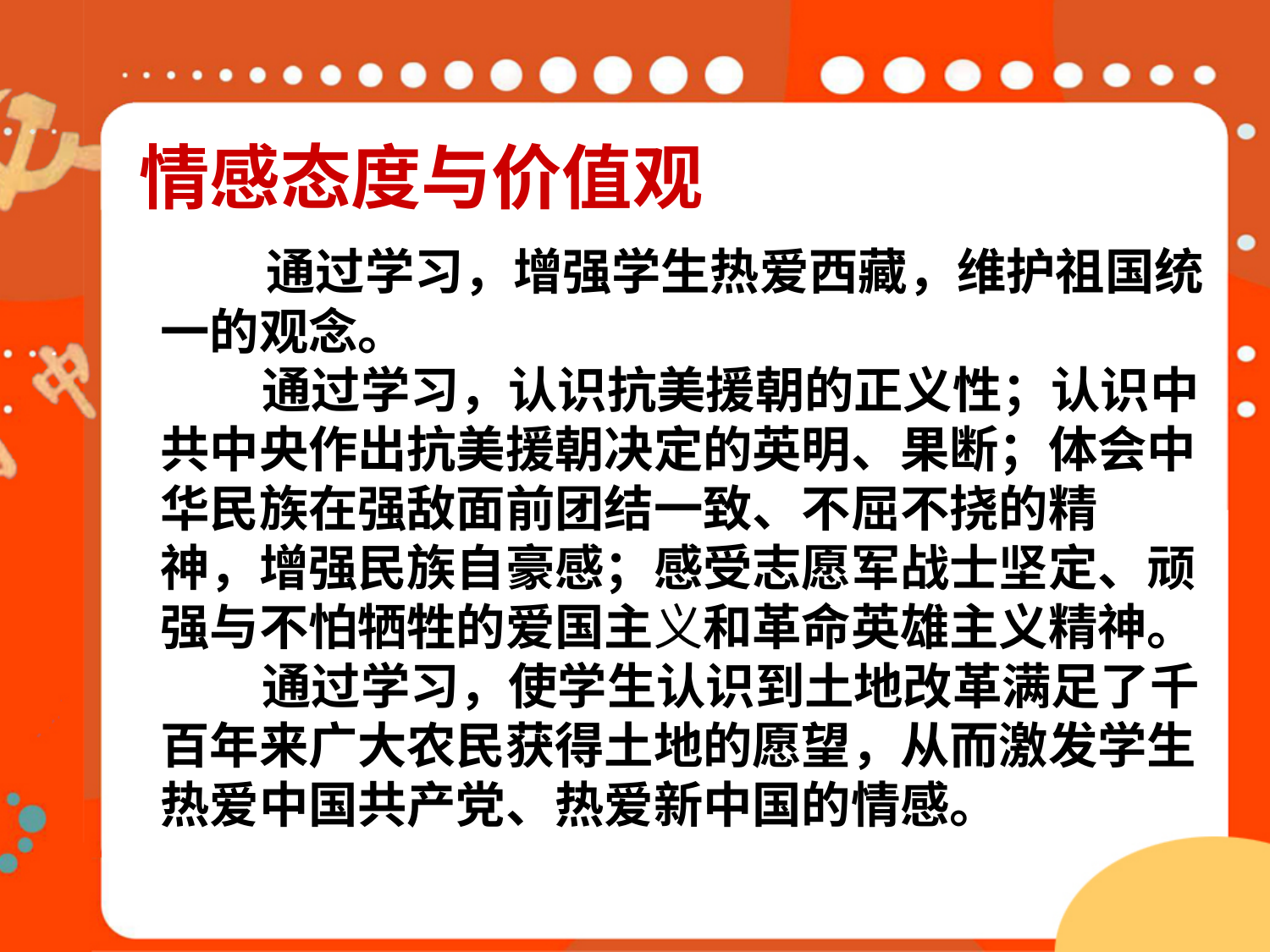

情感态度与价值观
　　通过学习，增强学生热爱西藏，维护祖国统一的观念。
        通过学习，认识抗美援朝的正义性；认识中共中央作出抗美援朝决定的英明、果断；体会中华民族在强敌面前团结一致、不屈不挠的精
神，增强民族自豪感；感受志愿军战士坚定、顽强与不怕牺牲的爱国主义和革命英雄主义精神。
        通过学习，使学生认识到土地改革满足了千百年来广大农民获得土地的愿望，从而激发学生热爱中国共产党、热爱新中国的情感。